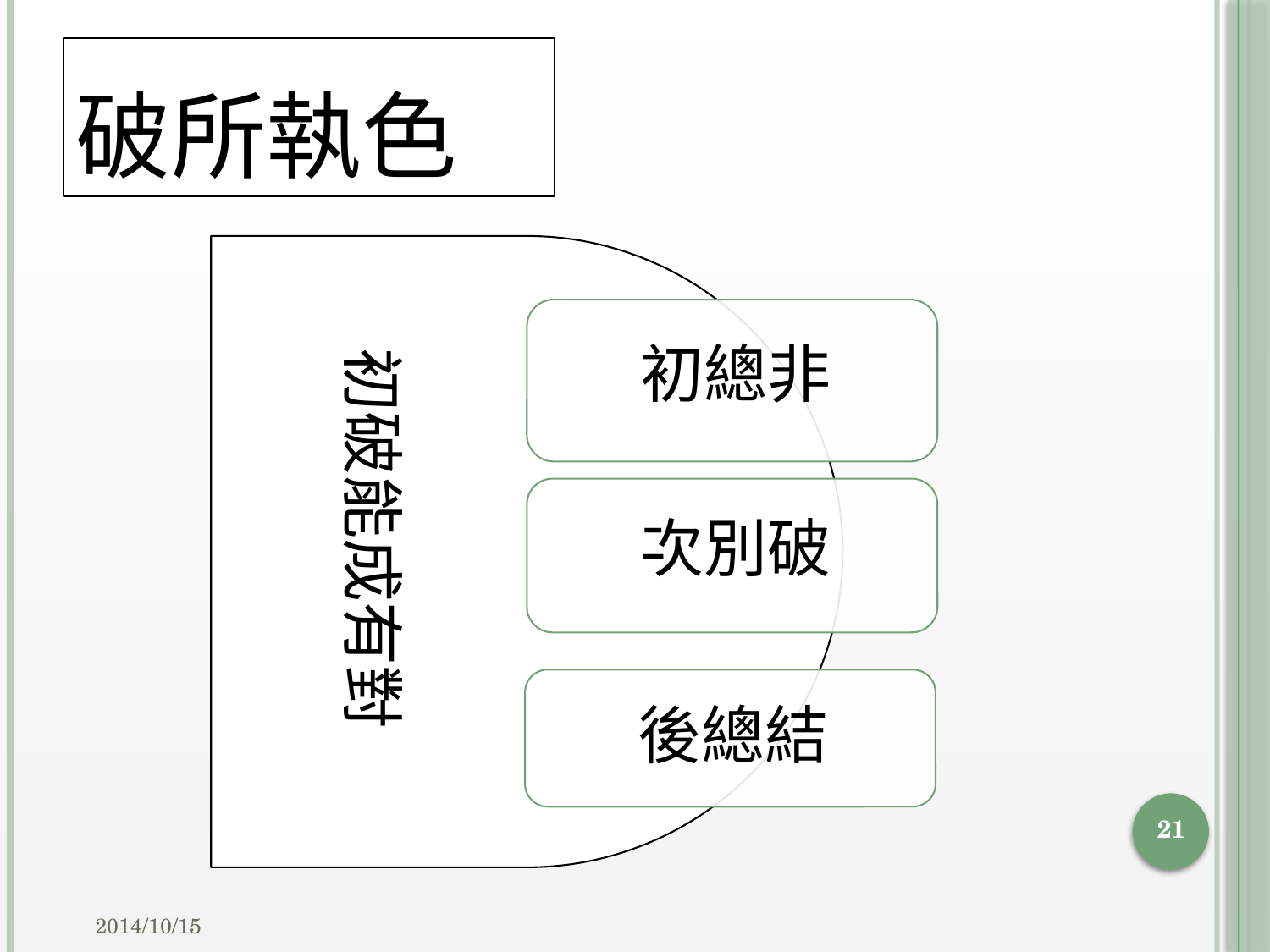

# 破所執色
初總非
次別破
後總結
初破能成有對
21
2014/10/15